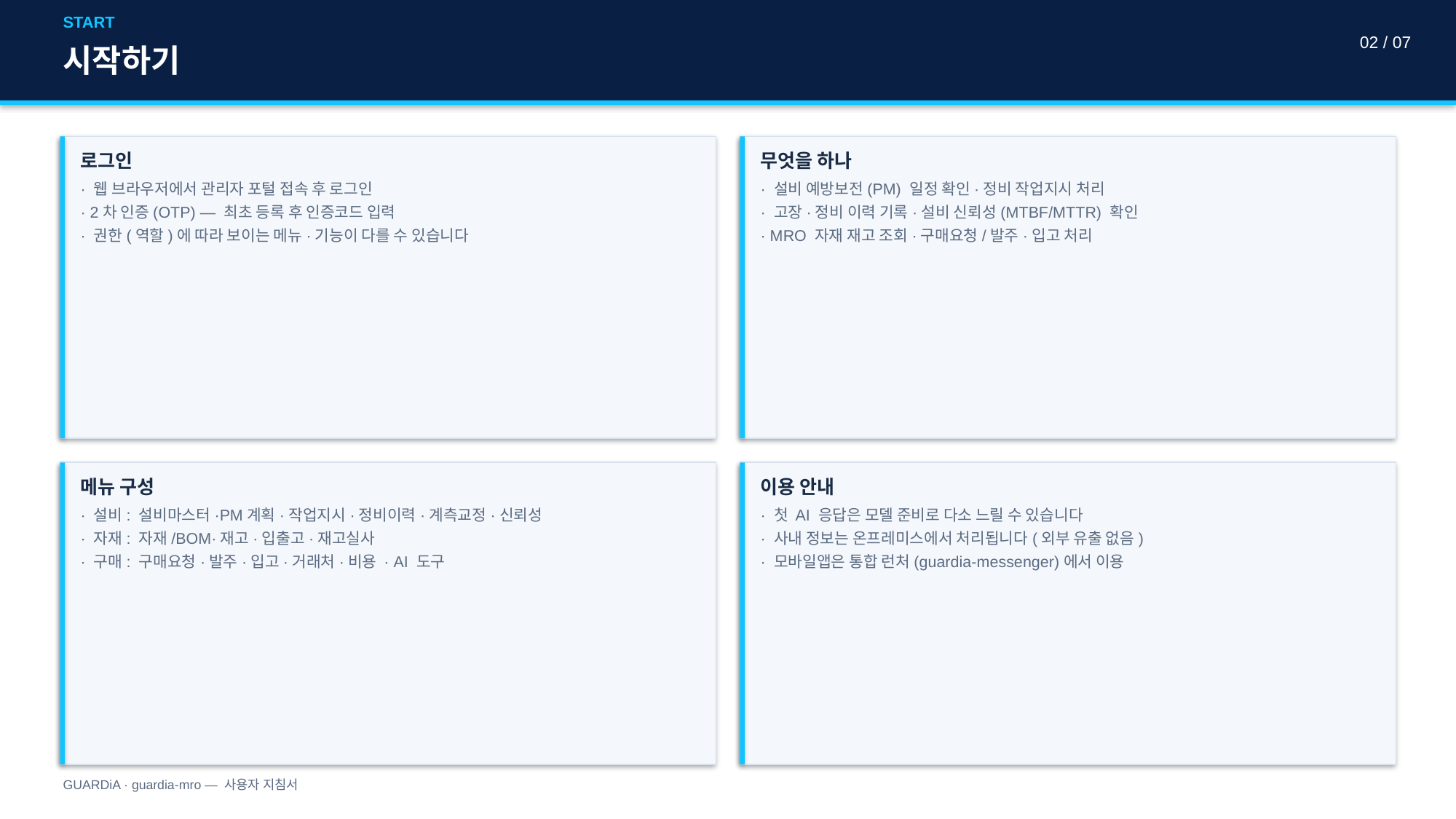

START
02 / 07
시작하기

로그인
· 웹 브라우저에서 관리자 포털 접속 후 로그인
· 2차 인증(OTP) — 최초 등록 후 인증코드 입력
· 권한(역할)에 따라 보이는 메뉴·기능이 다를 수 있습니다
무엇을 하나
· 설비 예방보전(PM) 일정 확인·정비 작업지시 처리
· 고장·정비 이력 기록·설비 신뢰성(MTBF/MTTR) 확인
· MRO 자재 재고 조회·구매요청/발주·입고 처리

메뉴 구성
· 설비: 설비마스터·PM계획·작업지시·정비이력·계측교정·신뢰성
· 자재: 자재/BOM·재고·입출고·재고실사
· 구매: 구매요청·발주·입고·거래처·비용 · AI 도구
이용 안내
· 첫 AI 응답은 모델 준비로 다소 느릴 수 있습니다
· 사내 정보는 온프레미스에서 처리됩니다(외부 유출 없음)
· 모바일앱은 통합 런처(guardia-messenger)에서 이용
GUARDiA · guardia-mro — 사용자 지침서